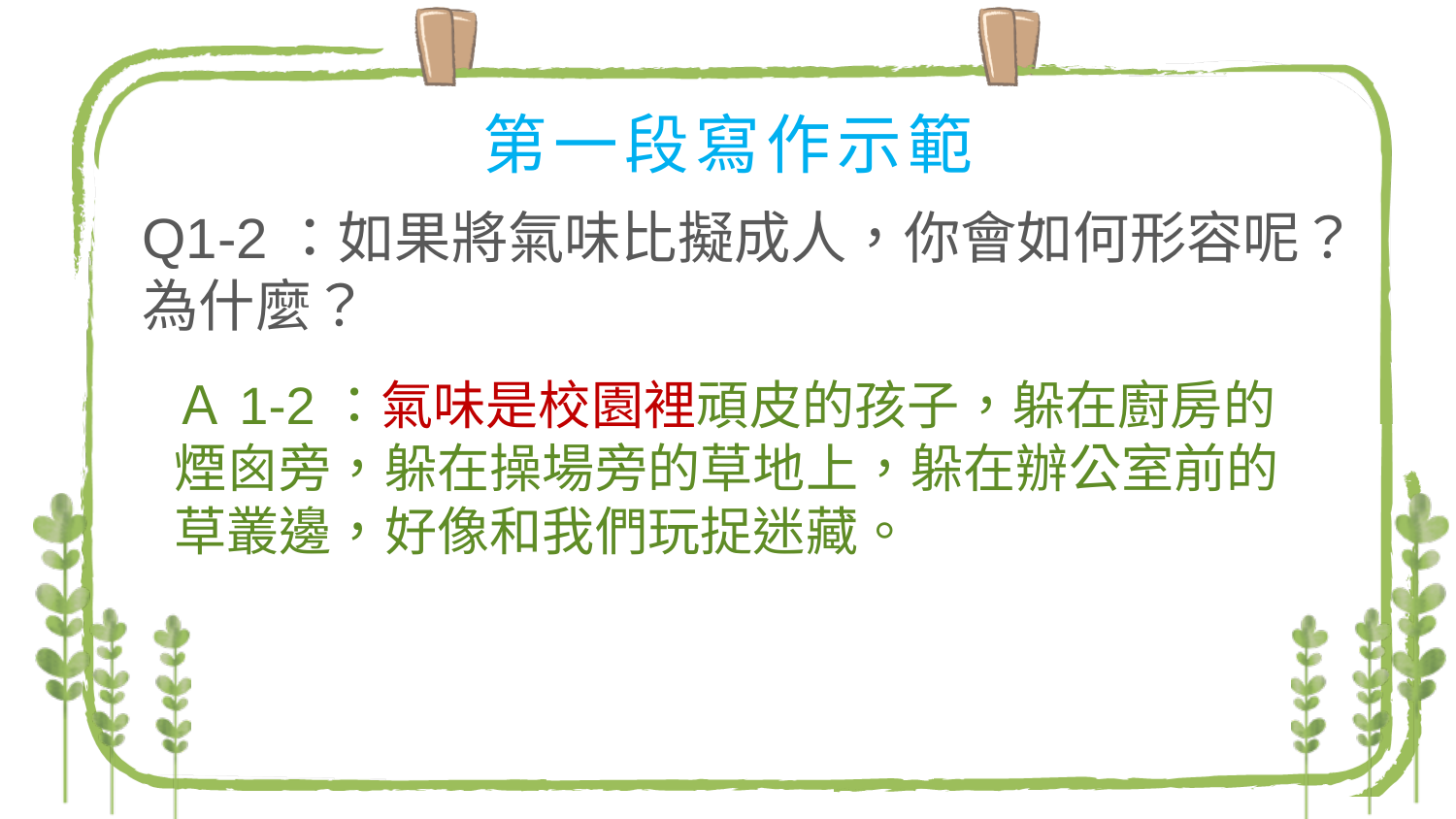

第一段寫作示範
Q1-2：如果將氣味比擬成人，你會如何形容呢？為什麼？

Ａ1-2：氣味是校園裡頑皮的孩子，躲在廚房的煙囪旁，躲在操場旁的草地上，躲在辦公室前的草叢邊，好像和我們玩捉迷藏。